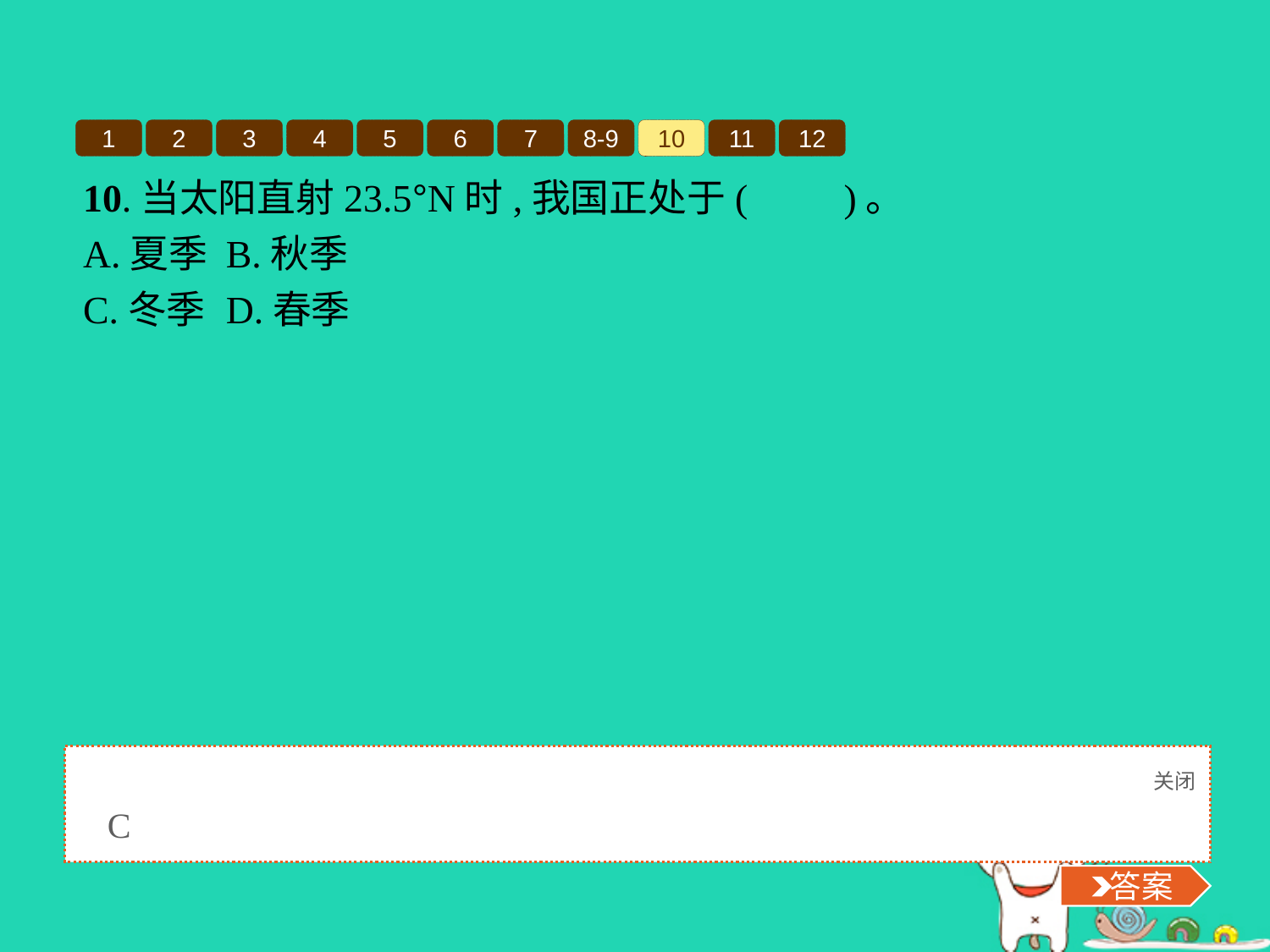

1
2
3
4
5
6
7
8-9
10
11
12
10.当太阳直射23.5°N时,我国正处于(　　)。
A.夏季	B.秋季
C.冬季	D.春季

关闭
  答案

C
  答案